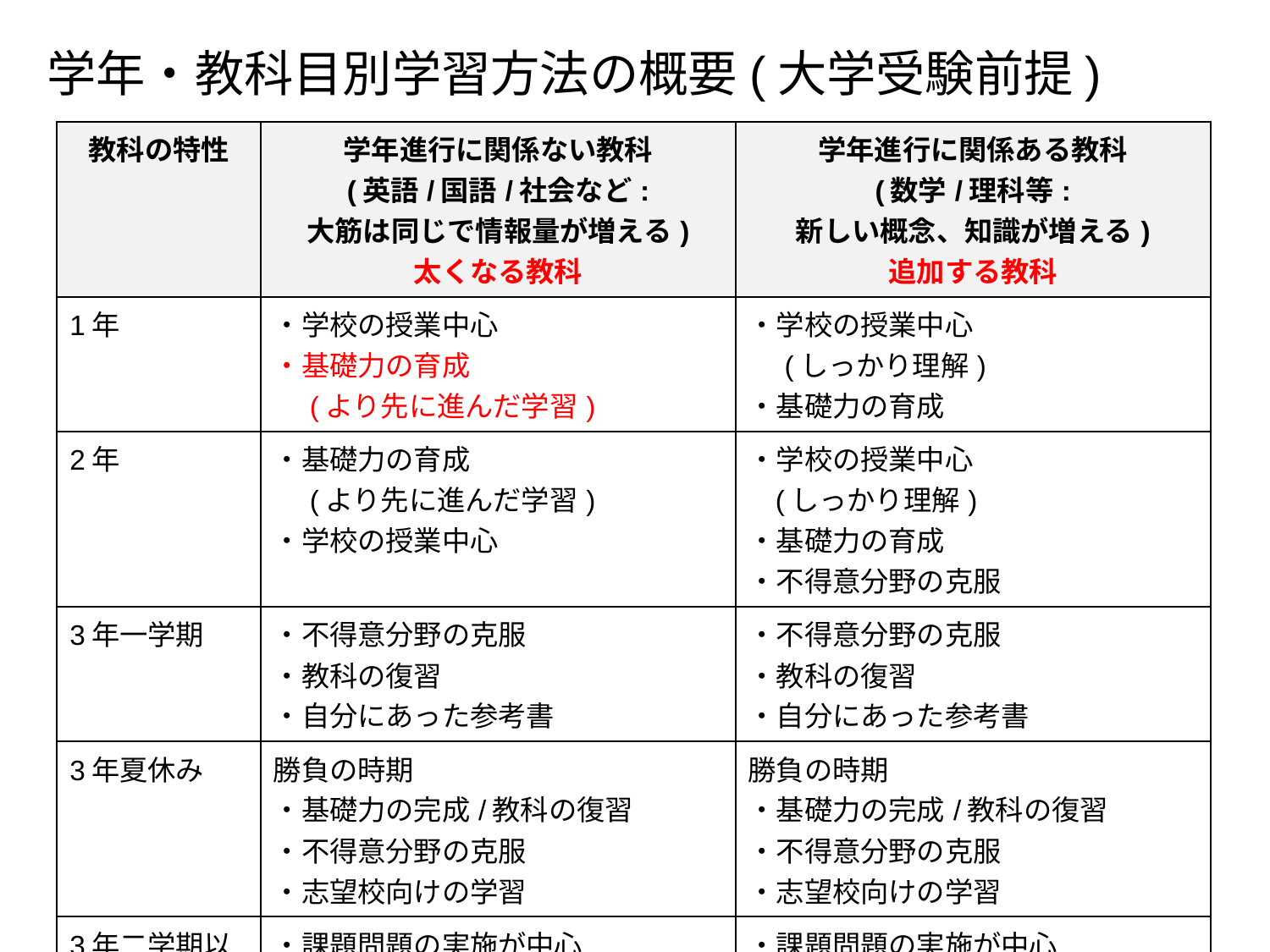

学年・教科目別学習方法の概要(大学受験前提)
| 教科の特性 | 学年進行に関係ない教科 (英語/国語/社会など: 大筋は同じで情報量が増える) 太くなる教科 | 学年進行に関係ある教科 (数学/理科等: 新しい概念、知識が増える) 追加する教科 |
| --- | --- | --- |
| 1年 | ・学校の授業中心 ・基礎力の育成 　(より先に進んだ学習) | ・学校の授業中心 　(しっかり理解) ・基礎力の育成 |
| 2年 | ・基礎力の育成 　(より先に進んだ学習) ・学校の授業中心 | ・学校の授業中心 (しっかり理解) ・基礎力の育成 ・不得意分野の克服 |
| 3年一学期 | ・不得意分野の克服 ・教科の復習 ・自分にあった参考書 | ・不得意分野の克服 ・教科の復習 ・自分にあった参考書 |
| 3年夏休み | 勝負の時期 ・基礎力の完成/教科の復習 ・不得意分野の克服 ・志望校向けの学習 | 勝負の時期 ・基礎力の完成/教科の復習 ・不得意分野の克服 ・志望校向けの学習 |
| 3年二学期以降 | ・課題問題の実施が中心 ・志望校向けの学習 | ・課題問題の実施が中心 ・志望校向けの学習 |